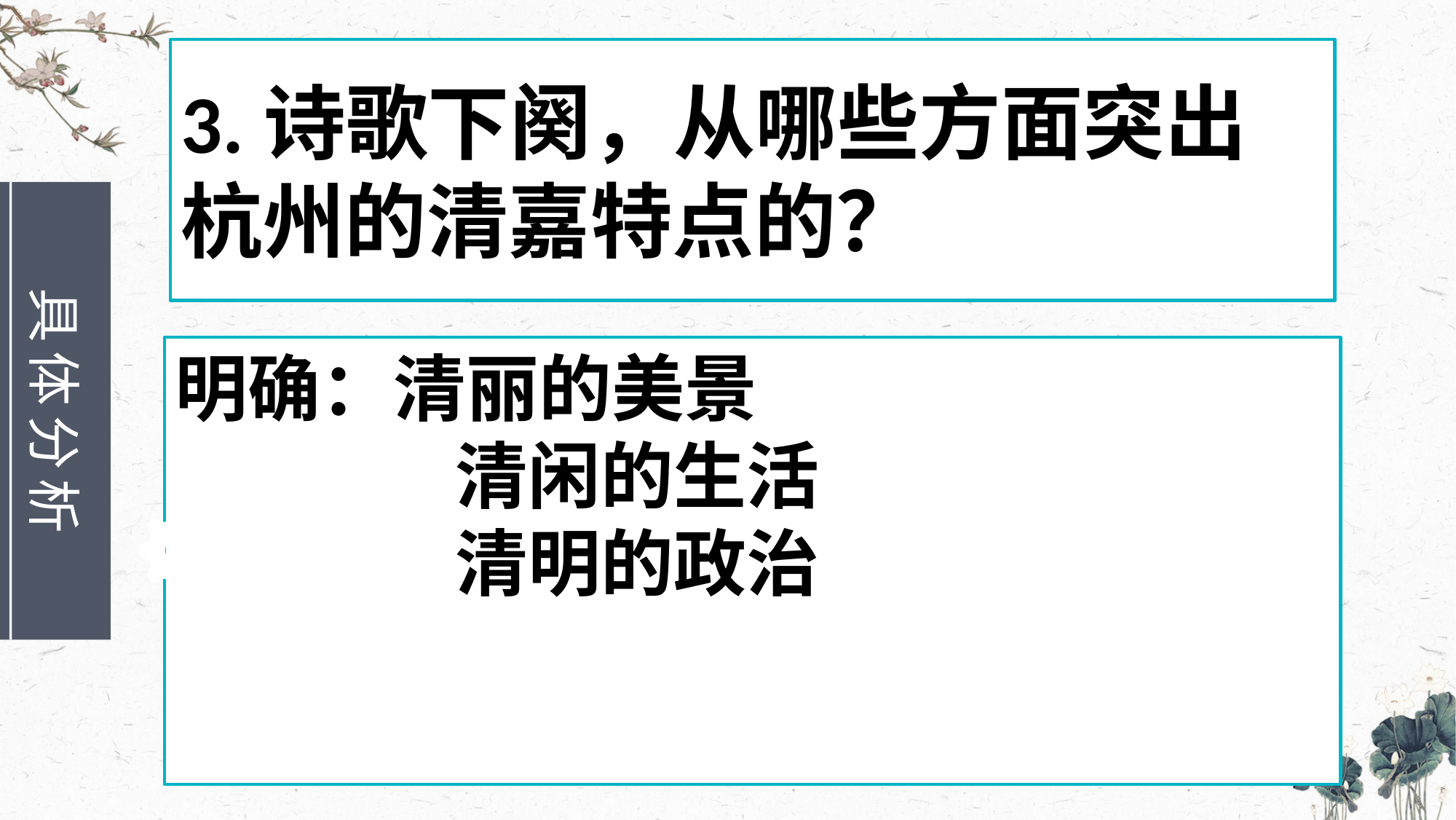

3.诗歌下阕，从哪些方面突出杭州的清嘉特点的？

具体分析

明确：清丽的美景
             清闲的生活
             清明的政治